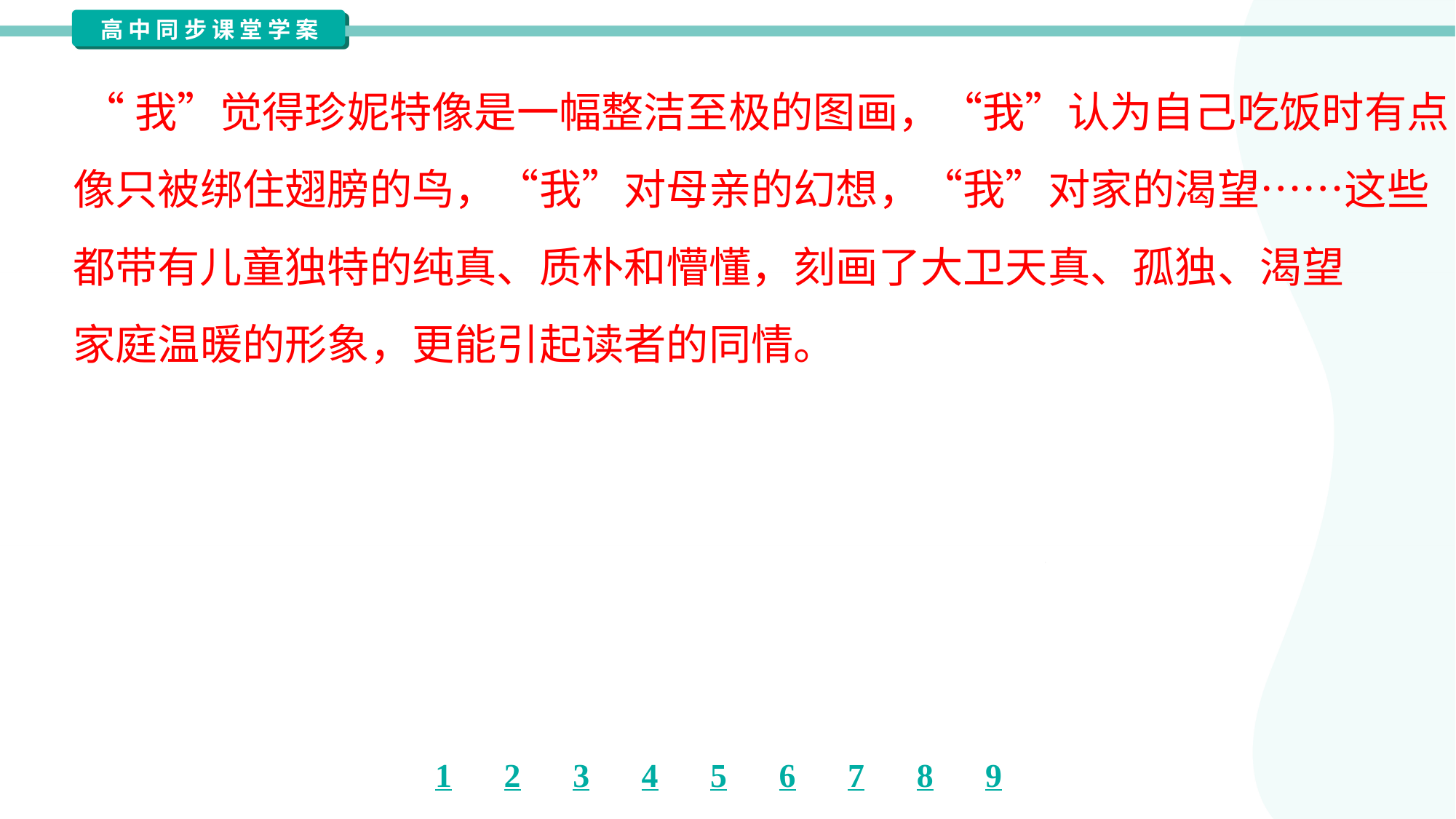

“我”觉得珍妮特像是一幅整洁至极的图画，“我”认为自己吃饭时有点
像只被绑住翅膀的鸟，“我”对母亲的幻想，“我”对家的渴望……这些
都带有儿童独特的纯真、质朴和懵懂，刻画了大卫天真、孤独、渴望
家庭温暖的形象，更能引起读者的同情。